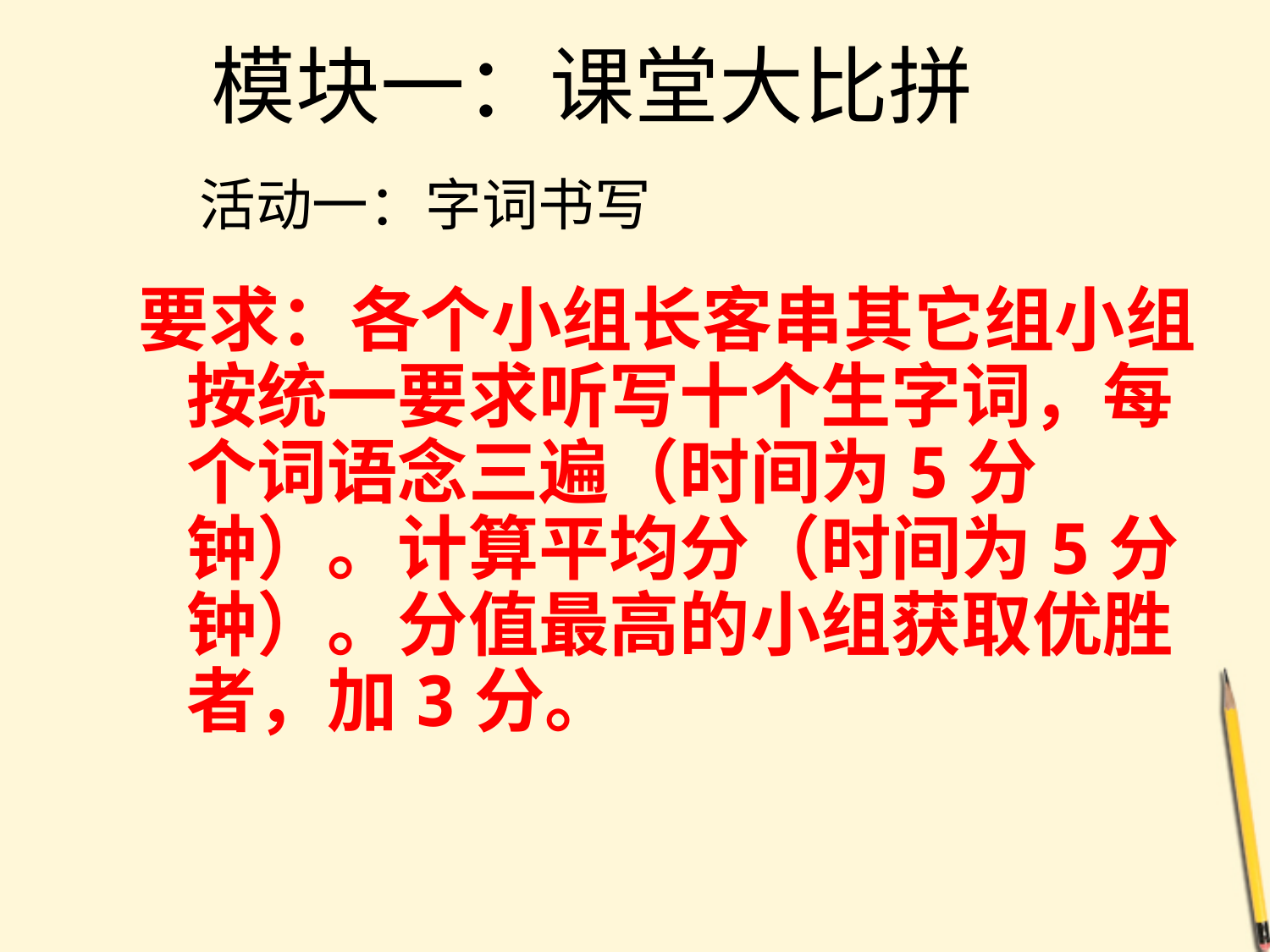

模块一：课堂大比拼
活动一：字词书写
要求：各个小组长客串其它组小组按统一要求听写十个生字词，每个词语念三遍（时间为5分钟）。计算平均分（时间为5分钟）。分值最高的小组获取优胜者，加3分。